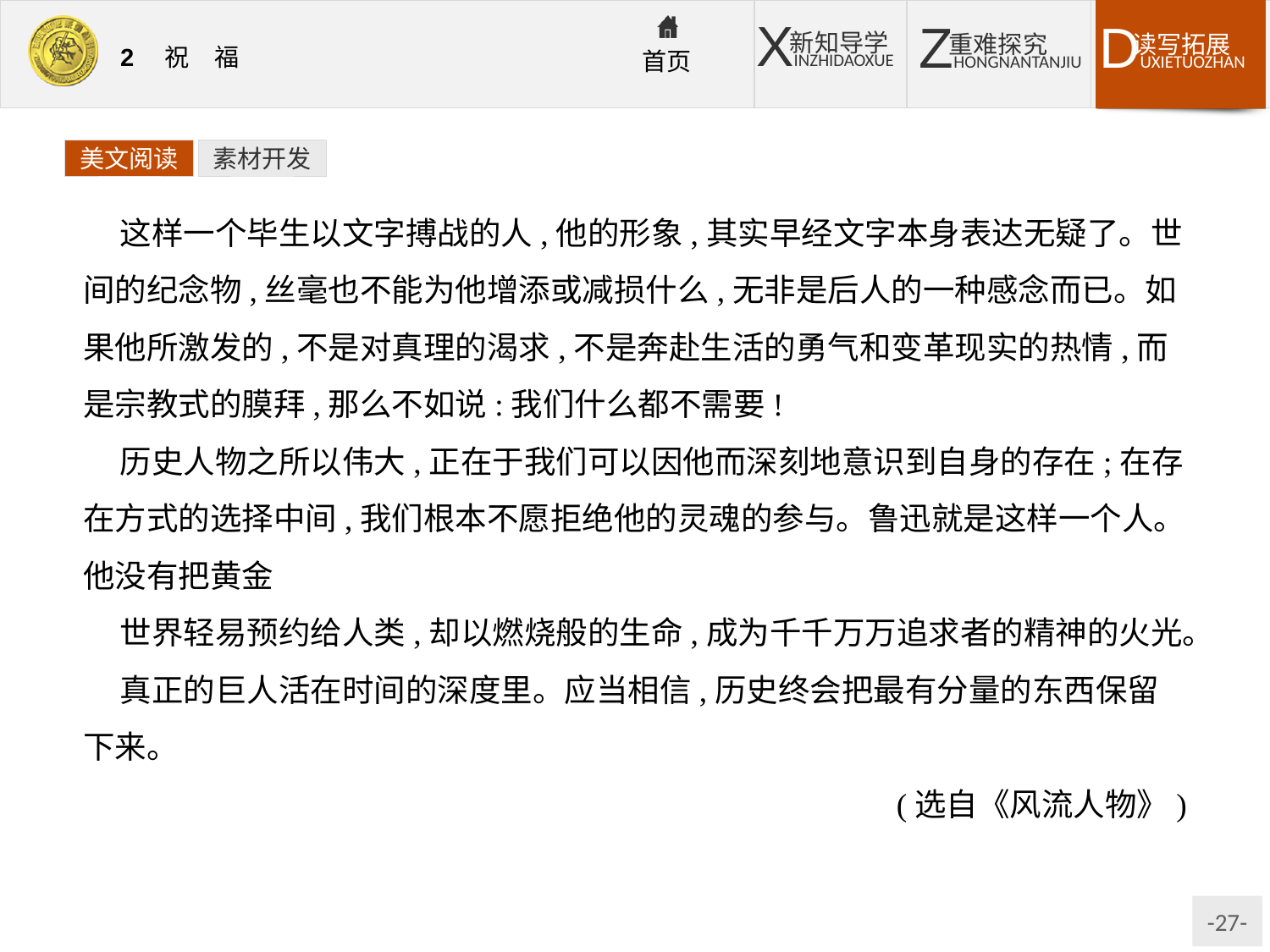

美文阅读
素材开发
这样一个毕生以文字搏战的人,他的形象,其实早经文字本身表达无疑了。世间的纪念物,丝毫也不能为他增添或减损什么,无非是后人的一种感念而已。如果他所激发的,不是对真理的渴求,不是奔赴生活的勇气和变革现实的热情,而是宗教式的膜拜,那么不如说:我们什么都不需要!
历史人物之所以伟大,正在于我们可以因他而深刻地意识到自身的存在;在存在方式的选择中间,我们根本不愿拒绝他的灵魂的参与。鲁迅就是这样一个人。他没有把黄金
世界轻易预约给人类,却以燃烧般的生命,成为千千万万追求者的精神的火光。
真正的巨人活在时间的深度里。应当相信,历史终会把最有分量的东西保留下来。
(选自《风流人物》)